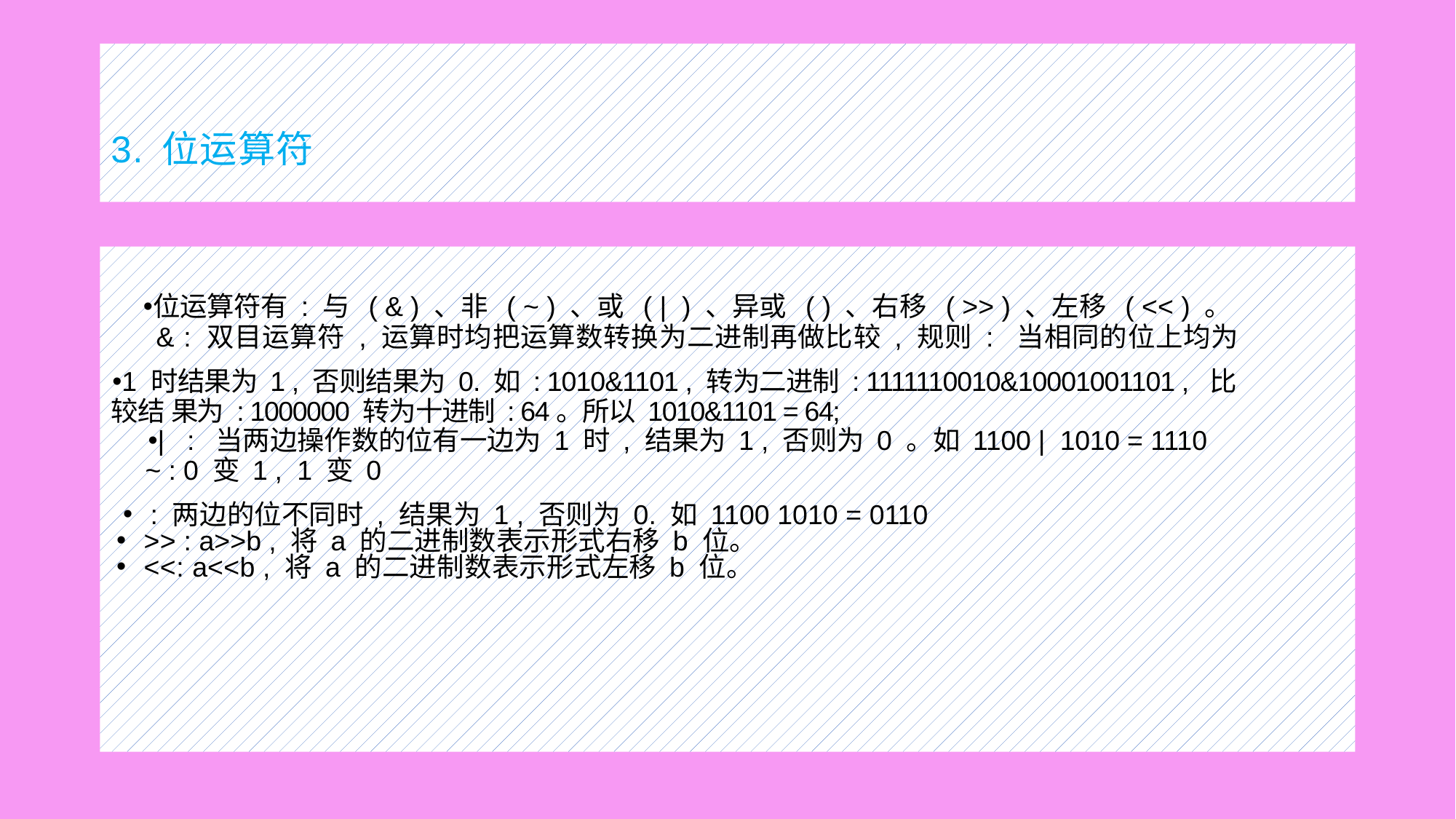

# 3. 位运算符

位运算符有 : 与  ( & ) 、非  ( ~ ) 、或  ( |  ) 、异或  ( ) 、右移  ( >> ) 、左移  ( << ) 。    & : 双目运算符 , 运算时均把运算数转换为二进制再做比较 , 规则 :  当相同的位上均为
1 时结果为 1 , 否则结果为 0. 如 : 1010&1101 , 转为二进制 : 1111110010&10001001101 ,  比较结 果为 : 1000000 转为十进制 : 64。所以 1010&1101 = 64;
|   :  当两边操作数的位有一边为 1 时 , 结果为 1 , 否则为 0 。如 1100 |  1010 = 1110 ~ : 0 变 1 ,  1 变 0
: 两边的位不同时 , 结果为 1 , 否则为 0. 如 1100 1010 = 0110
>> : a>>b , 将 a 的二进制数表示形式右移 b 位。
<<: a<<b , 将 a 的二进制数表示形式左移 b 位。